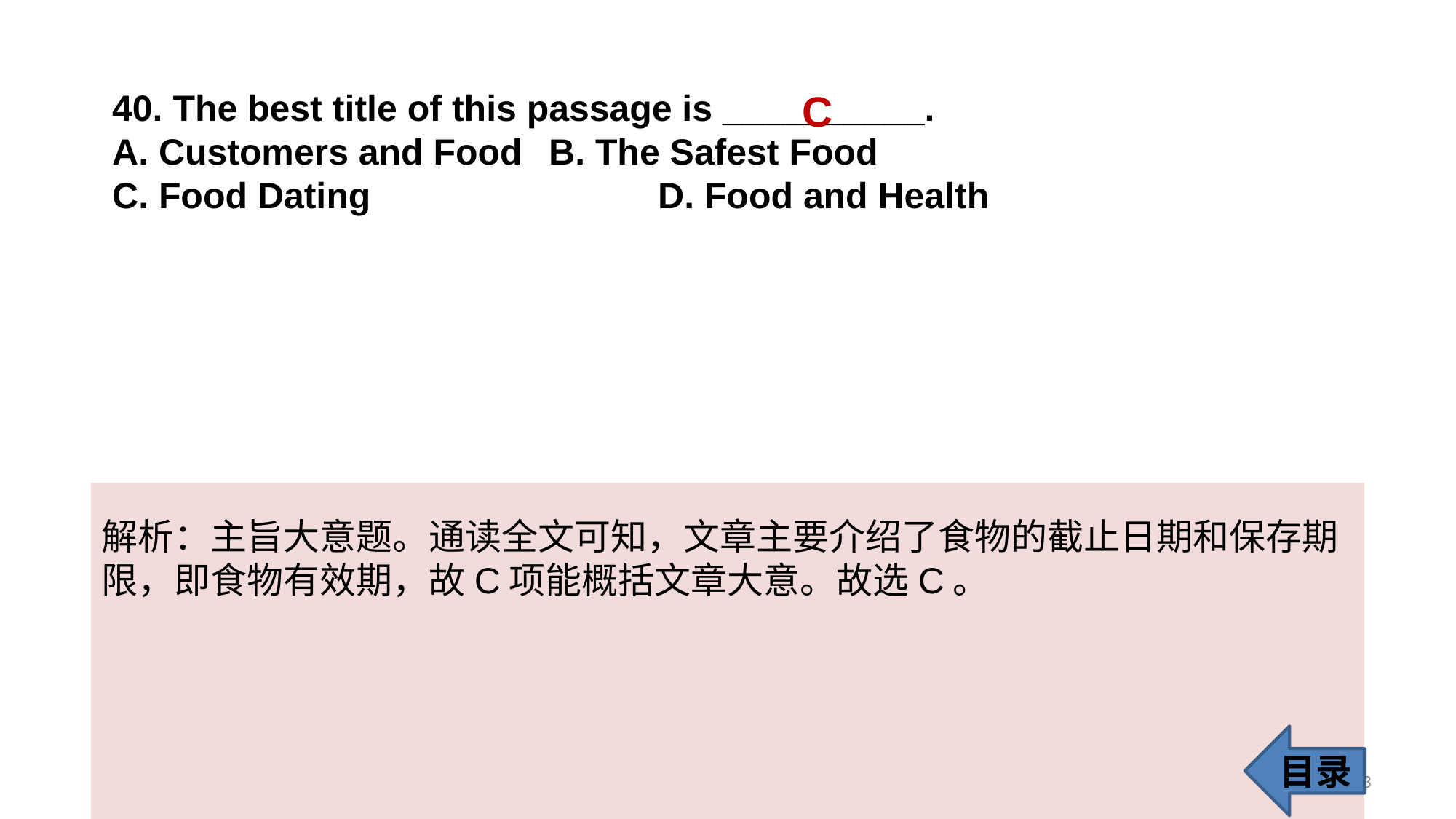

40. The best title of this passage is __________.
A. Customers and Food 	B. The Safest Food
C. Food Dating 			D. Food and Health
C

解析：主旨大意题。通读全文可知，文章主要介绍了食物的截止日期和保存期
限，即食物有效期，故C项能概括文章大意。故选C。
目录
43